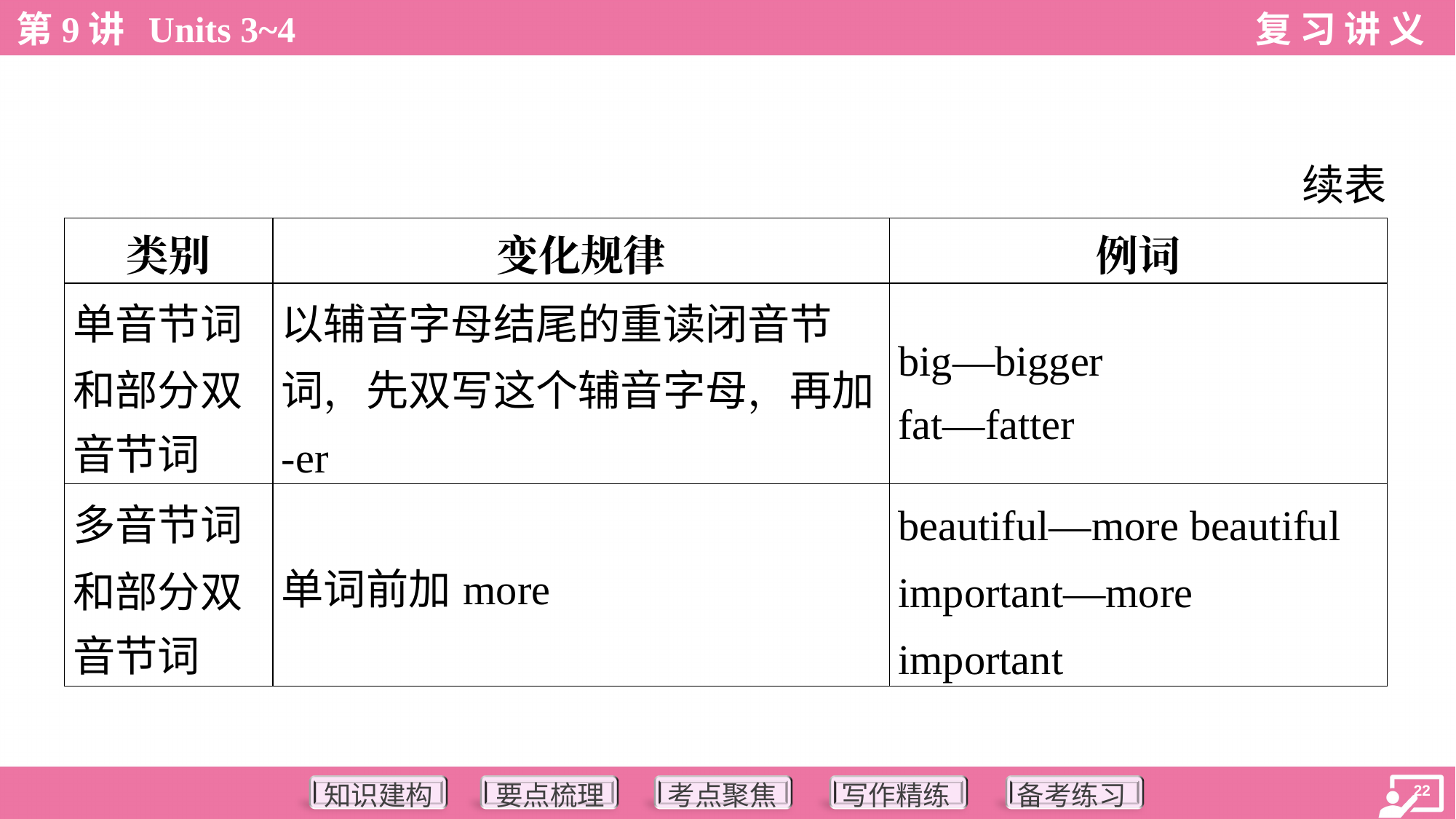

续表
| 类别 | 变化规律 | 例词 |
| --- | --- | --- |
| 单音节词 和部分双 音节词 | 以辅音字母结尾的重读闭音节 词，先双写这个辅音字母，再加 -er | big—bigger fat—fatter |
| 多音节词 和部分双 音节词 | 单词前加more | beautiful—more beautiful important—more important |